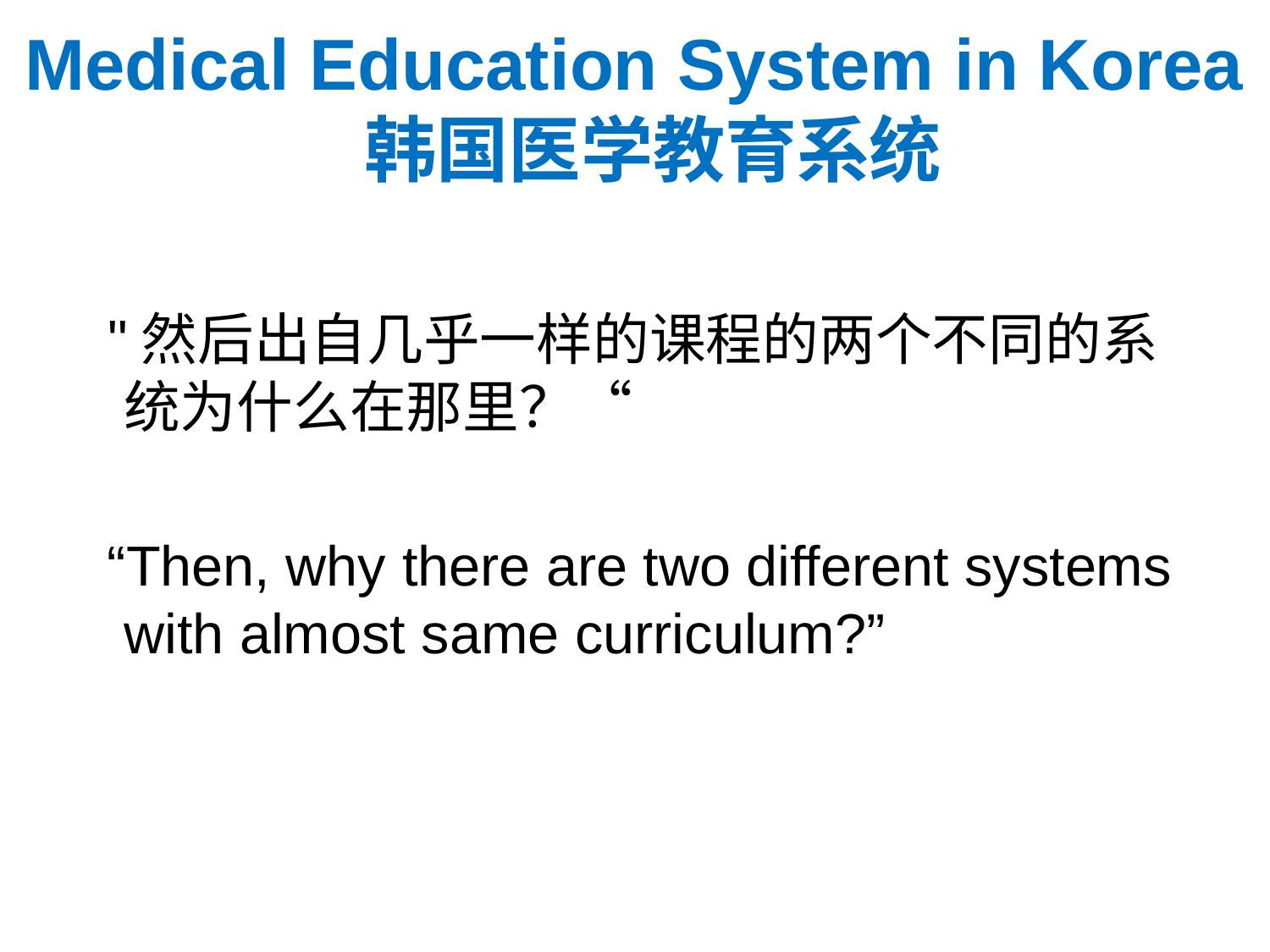

# Medical Education System in Korea 韩国医学教育系统
  "然后出自几乎一样的课程的两个不同的系统为什么在那里？“

  “Then, why there are two different systems with almost same curriculum?”